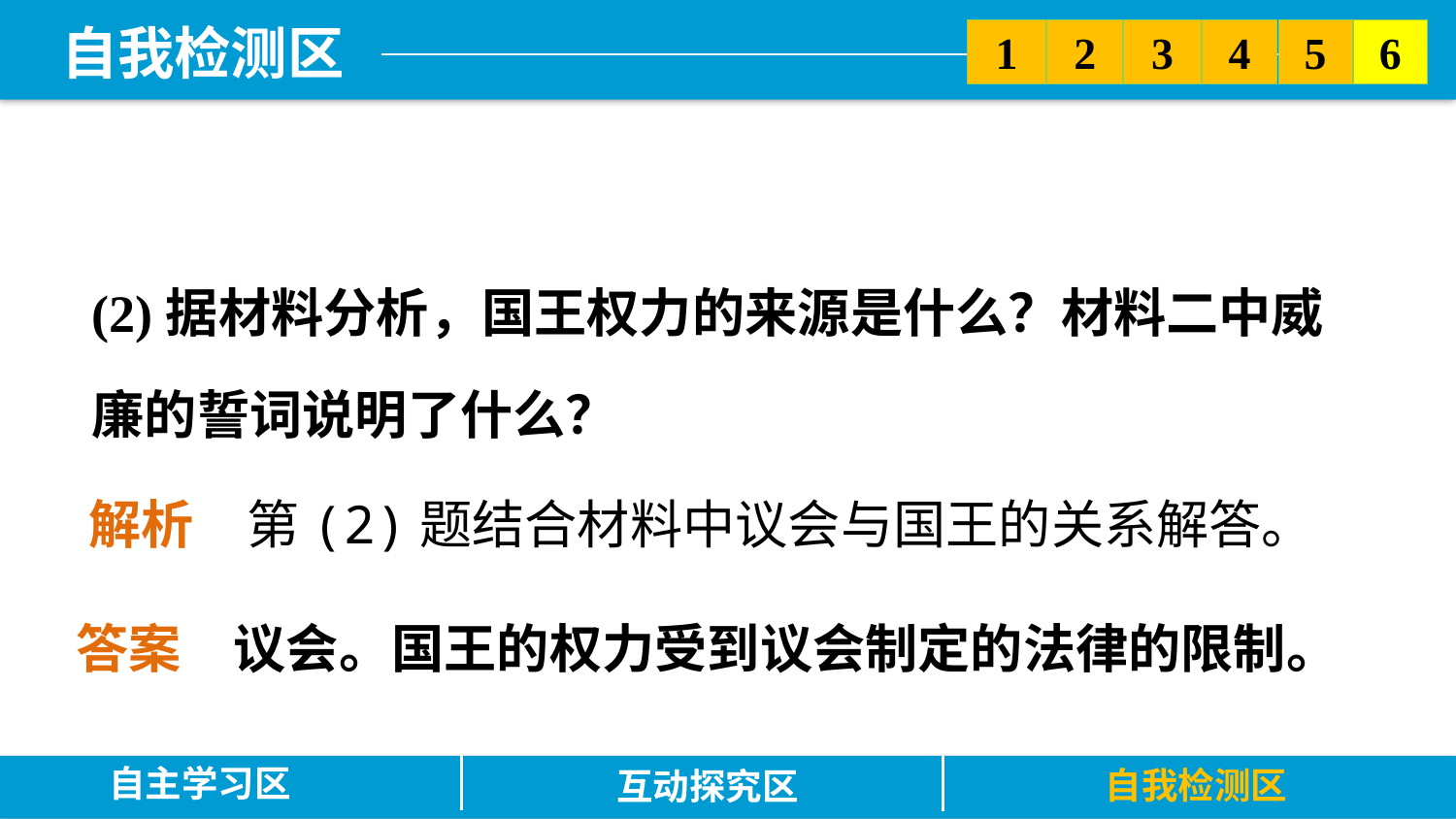

5
6
2
3
1
4
(2)据材料分析，国王权力的来源是什么？材料二中威廉的誓词说明了什么？
解析　第(2)题结合材料中议会与国王的关系解答。
答案　议会。国王的权力受到议会制定的法律的限制。
自主学习区
自我检测区
互动探究区